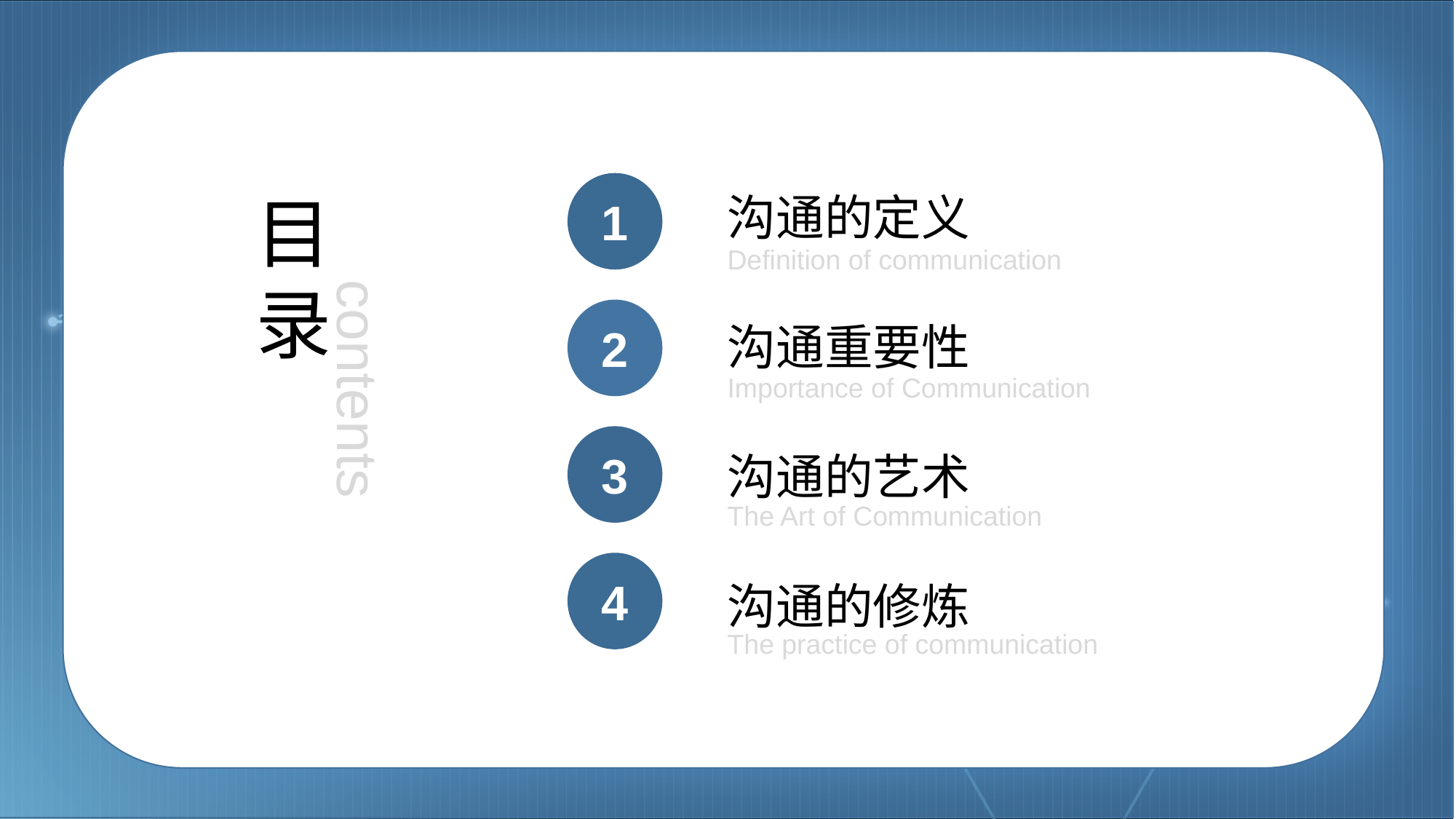

1
沟通的定义
Definition of communication
沟通重要性
Importance of Communication
沟通的艺术
The Art of Communication
沟通的修炼
The practice of communication
2
3
4
目录
contents